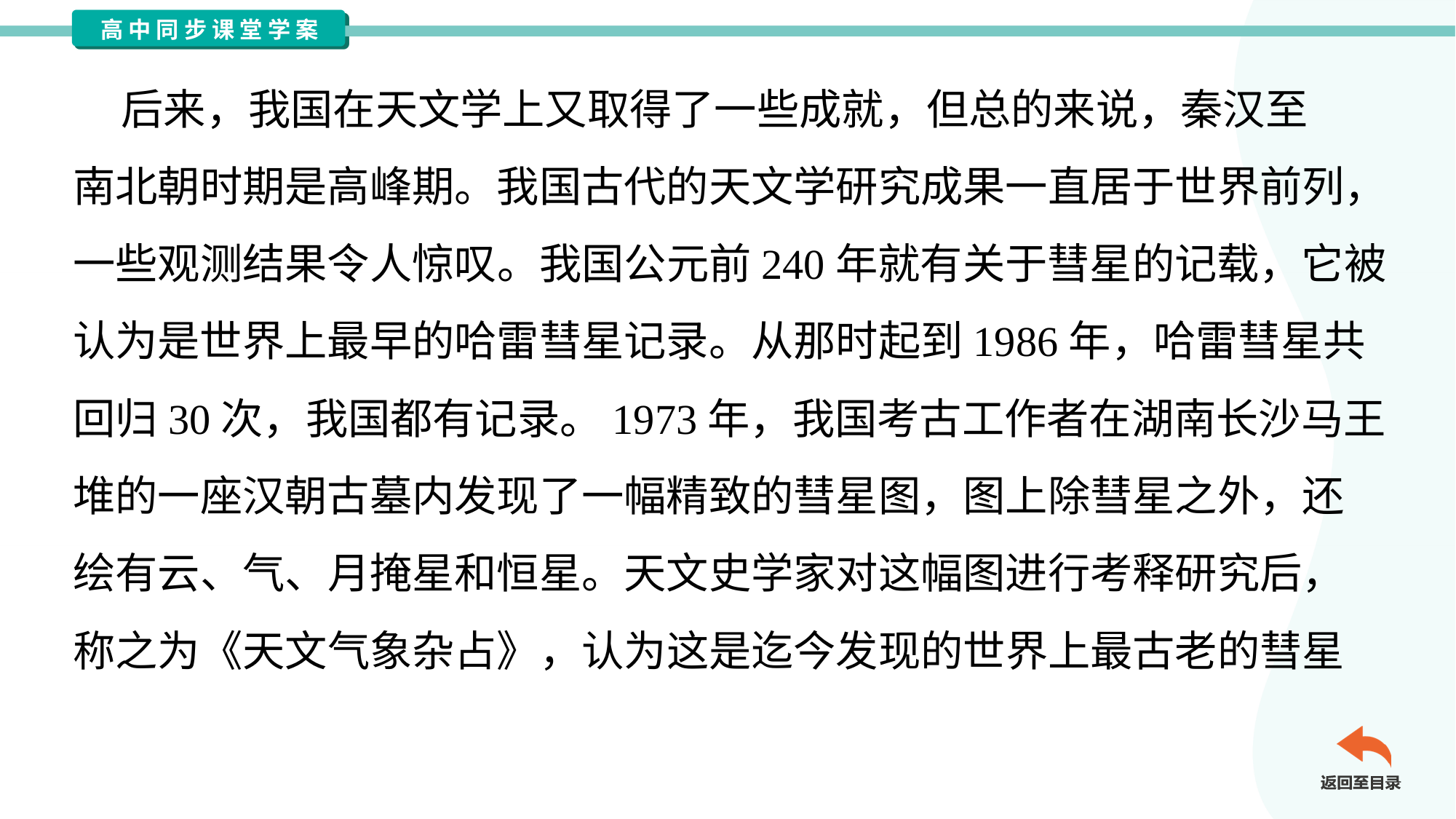

后来，我国在天文学上又取得了一些成就，但总的来说，秦汉至
南北朝时期是高峰期。我国古代的天文学研究成果一直居于世界前列，
一些观测结果令人惊叹。我国公元前240年就有关于彗星的记载，它被
认为是世界上最早的哈雷彗星记录。从那时起到1986年，哈雷彗星共
回归30次，我国都有记录。1973年，我国考古工作者在湖南长沙马王
堆的一座汉朝古墓内发现了一幅精致的彗星图，图上除彗星之外，还
绘有云、气、月掩星和恒星。天文史学家对这幅图进行考释研究后，
称之为《天文气象杂占》，认为这是迄今发现的世界上最古老的彗星